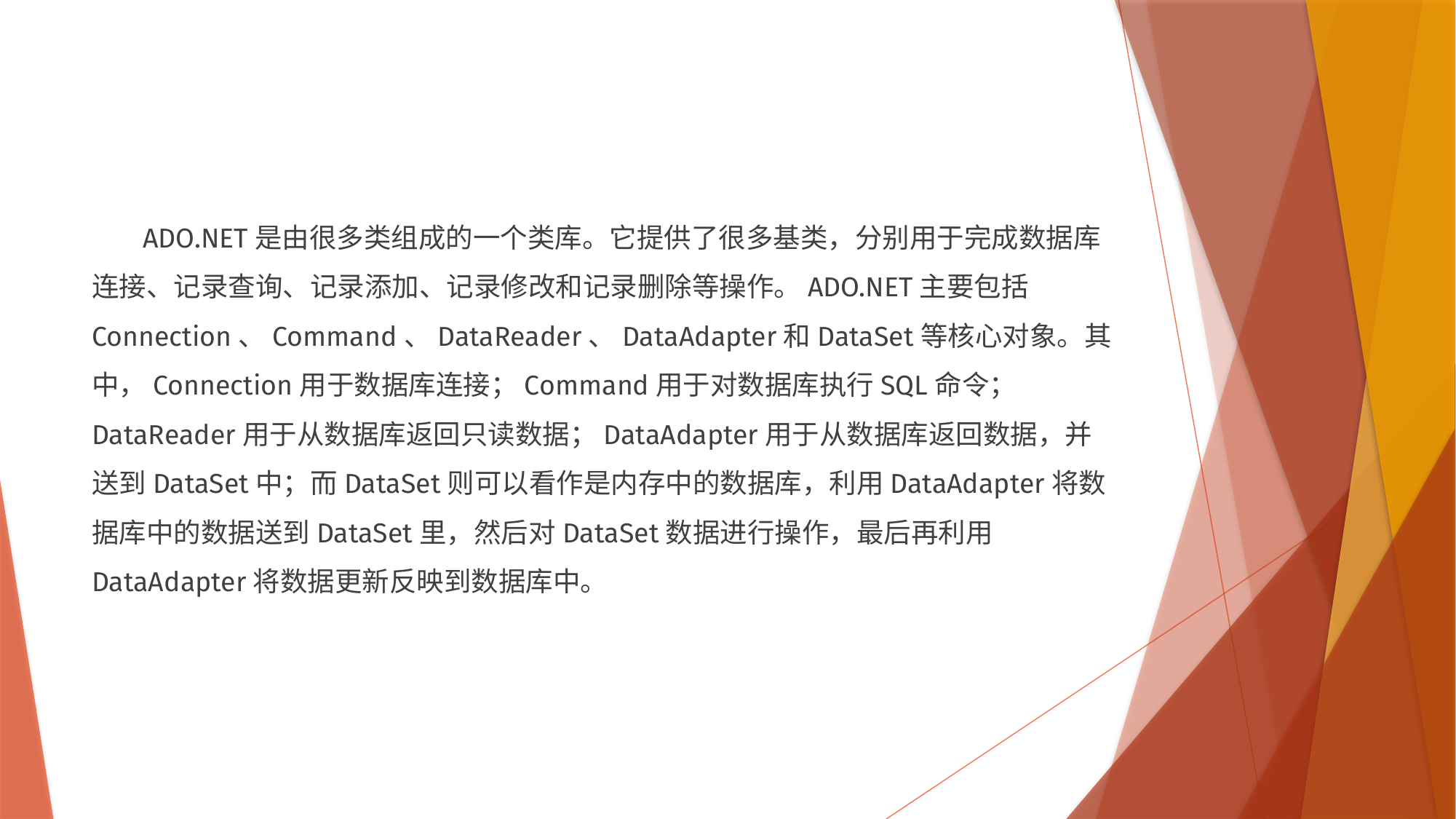

#
       ADO.NET是由很多类组成的一个类库。它提供了很多基类，分别用于完成数据库连接、记录查询、记录添加、记录修改和记录删除等操作。ADO.NET主要包括Connection、Command、DataReader、DataAdapter和DataSet等核心对象。其中，Connection用于数据库连接；Command用于对数据库执行SQL命令；DataReader用于从数据库返回只读数据；DataAdapter用于从数据库返回数据，并送到DataSet中；而DataSet则可以看作是内存中的数据库，利用DataAdapter将数据库中的数据送到DataSet里，然后对DataSet数据进行操作，最后再利用DataAdapter将数据更新反映到数据库中。